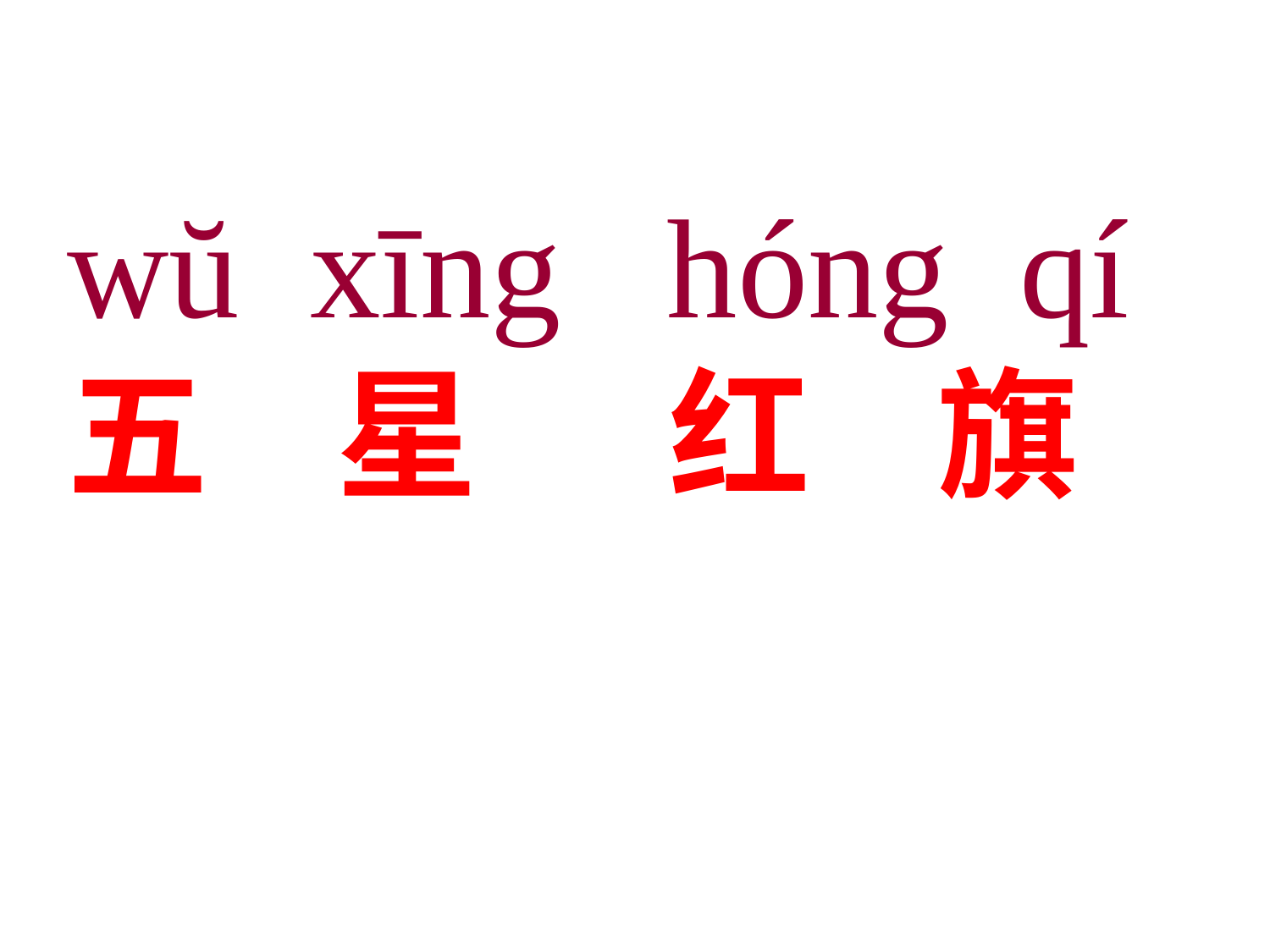

wŭ  xīng   hóng  qí
五    星      红    旗